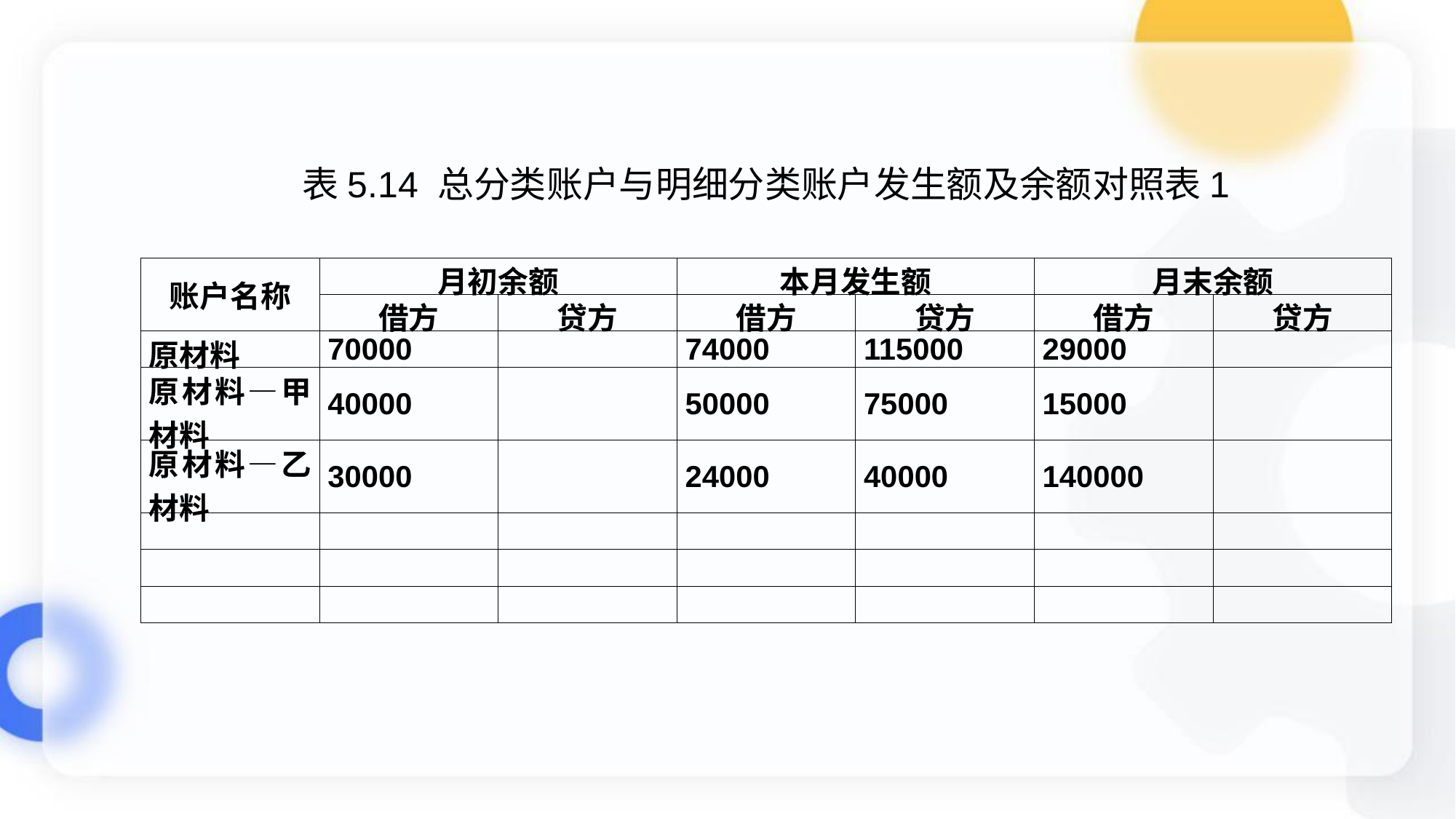

表5.14 总分类账户与明细分类账户发生额及余额对照表1
| 账户名称 | 月初余额 |  | 本月发生额 |  | 月末余额 |  |
| --- | --- | --- | --- | --- | --- | --- |
|  | 借方 | 贷方 | 借方 | 贷方 | 借方 | 贷方 |
| 原材料 | 70000 |  | 74000 | 115000 | 29000 |  |
| 原材料—甲材料 | 40000 |  | 50000 | 75000 | 15000 |  |
| 原材料—乙材料 | 30000 |  | 24000 | 40000 | 140000 |  |
|  |  |  |  |  |  |  |
|  |  |  |  |  |  |  |
|  |  |  |  |  |  |  |